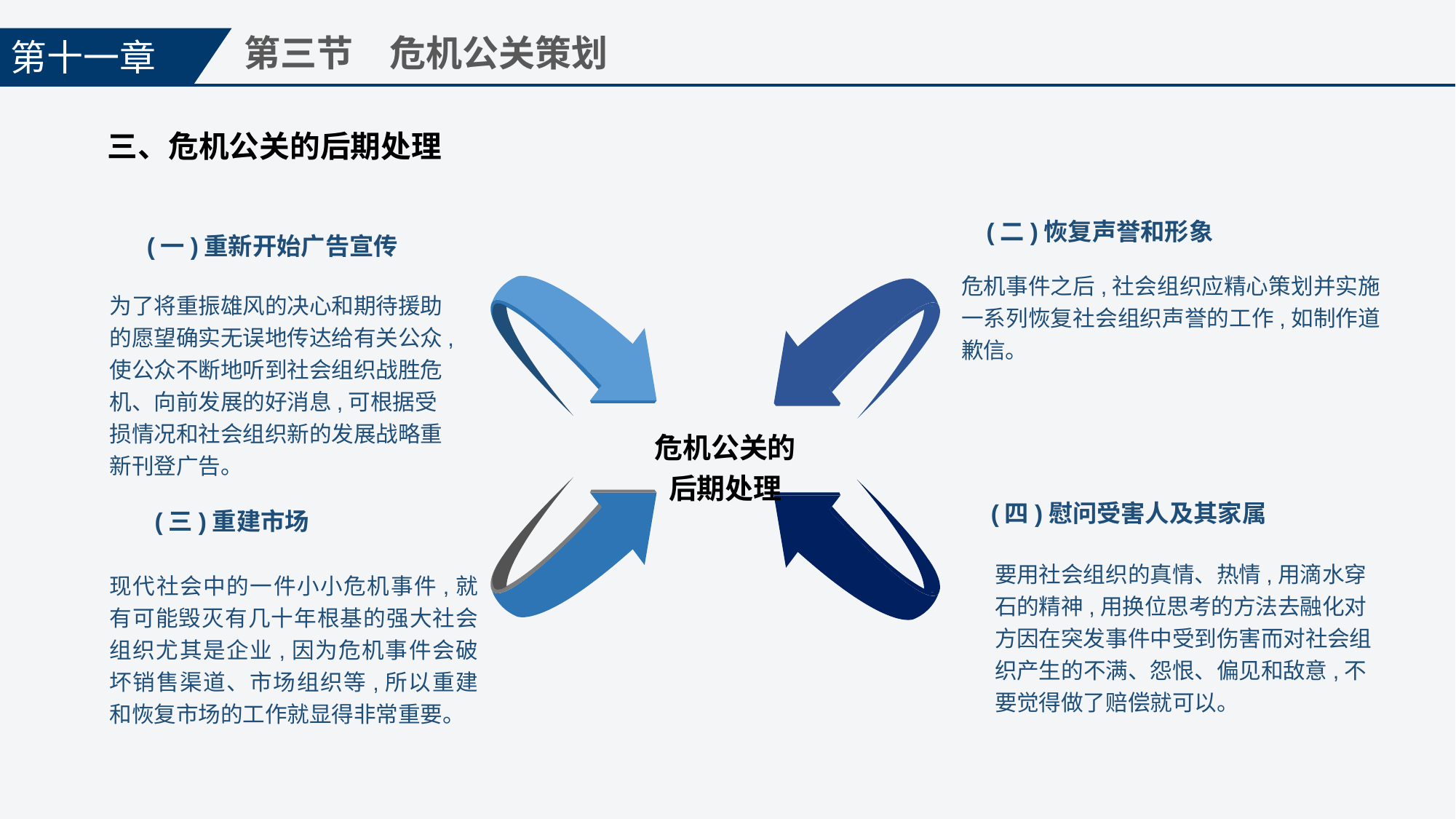

第十一章
第三节　危机公关策划
三、危机公关的后期处理
(二)恢复声誉和形象
危机事件之后,社会组织应精心策划并实施一系列恢复社会组织声誉的工作,如制作道歉信。
(一)重新开始广告宣传
为了将重振雄风的决心和期待援助的愿望确实无误地传达给有关公众,使公众不断地听到社会组织战胜危机、向前发展的好消息,可根据受损情况和社会组织新的发展战略重新刊登广告。

危机公关的
后期处理

(四)慰问受害人及其家属
要用社会组织的真情、热情,用滴水穿石的精神,用换位思考的方法去融化对方因在突发事件中受到伤害而对社会组织产生的不满、怨恨、偏见和敌意,不要觉得做了赔偿就可以。

(三)重建市场
现代社会中的一件小小危机事件,就有可能毁灭有几十年根基的强大社会组织尤其是企业,因为危机事件会破坏销售渠道、市场组织等,所以重建和恢复市场的工作就显得非常重要。